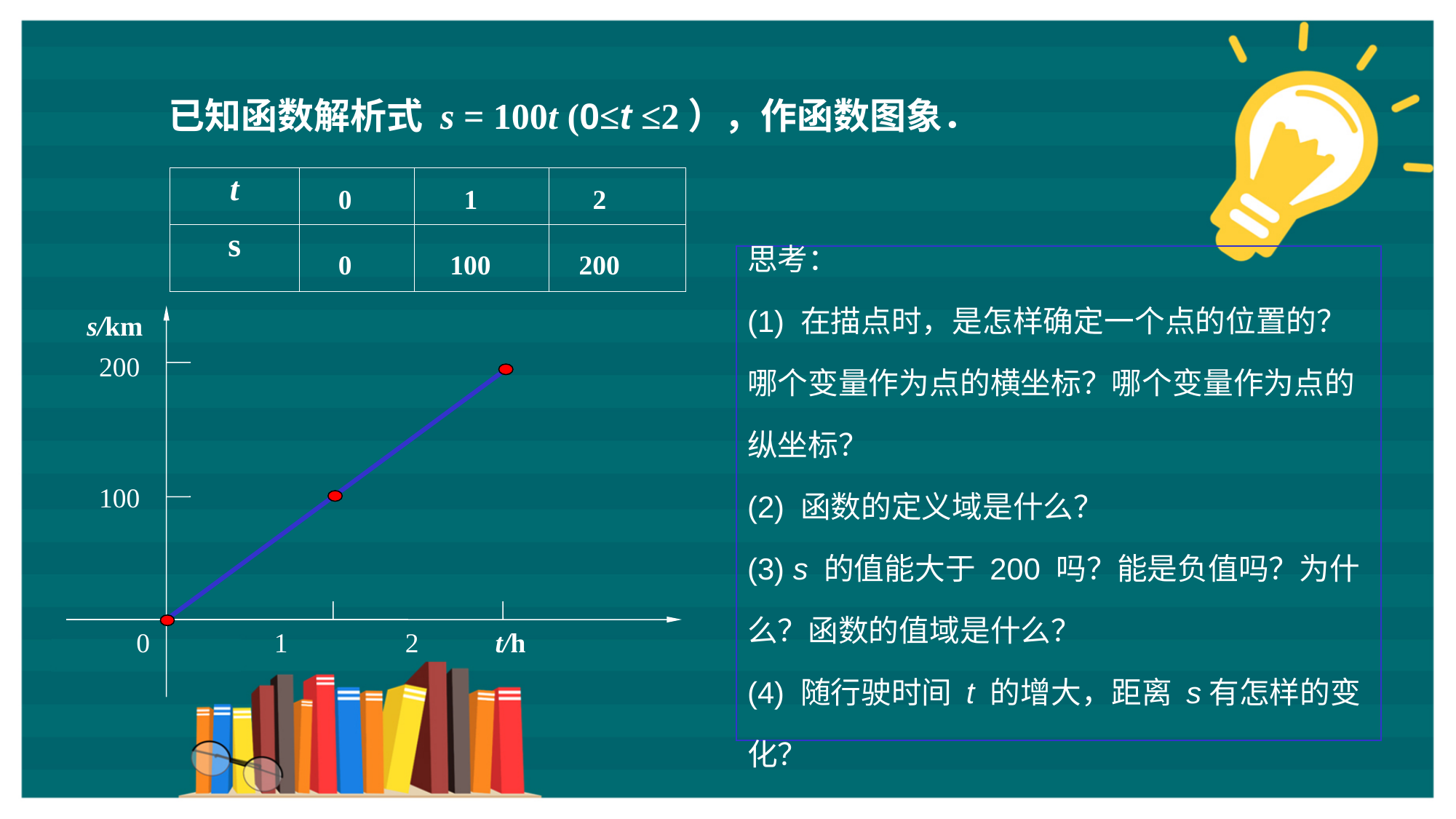

已知函数解析式 s = 100t (0≤t ≤2），作函数图象．
| t |  |  |  |
| --- | --- | --- | --- |
| s |  |  |  |
0

0
  1

100
  2

200
思考：
(1) 在描点时，是怎样确定一个点的位置的？ 哪个变量作为点的横坐标？哪个变量作为点的纵坐标？
(2) 函数的定义域是什么？
(3) s 的值能大于 200 吗？能是负值吗？为什么？函数的值域是什么？
(4) 随行驶时间 t 的增大，距离 s有怎样的变化？
s/km

200

100

0                  1                 2           t/h